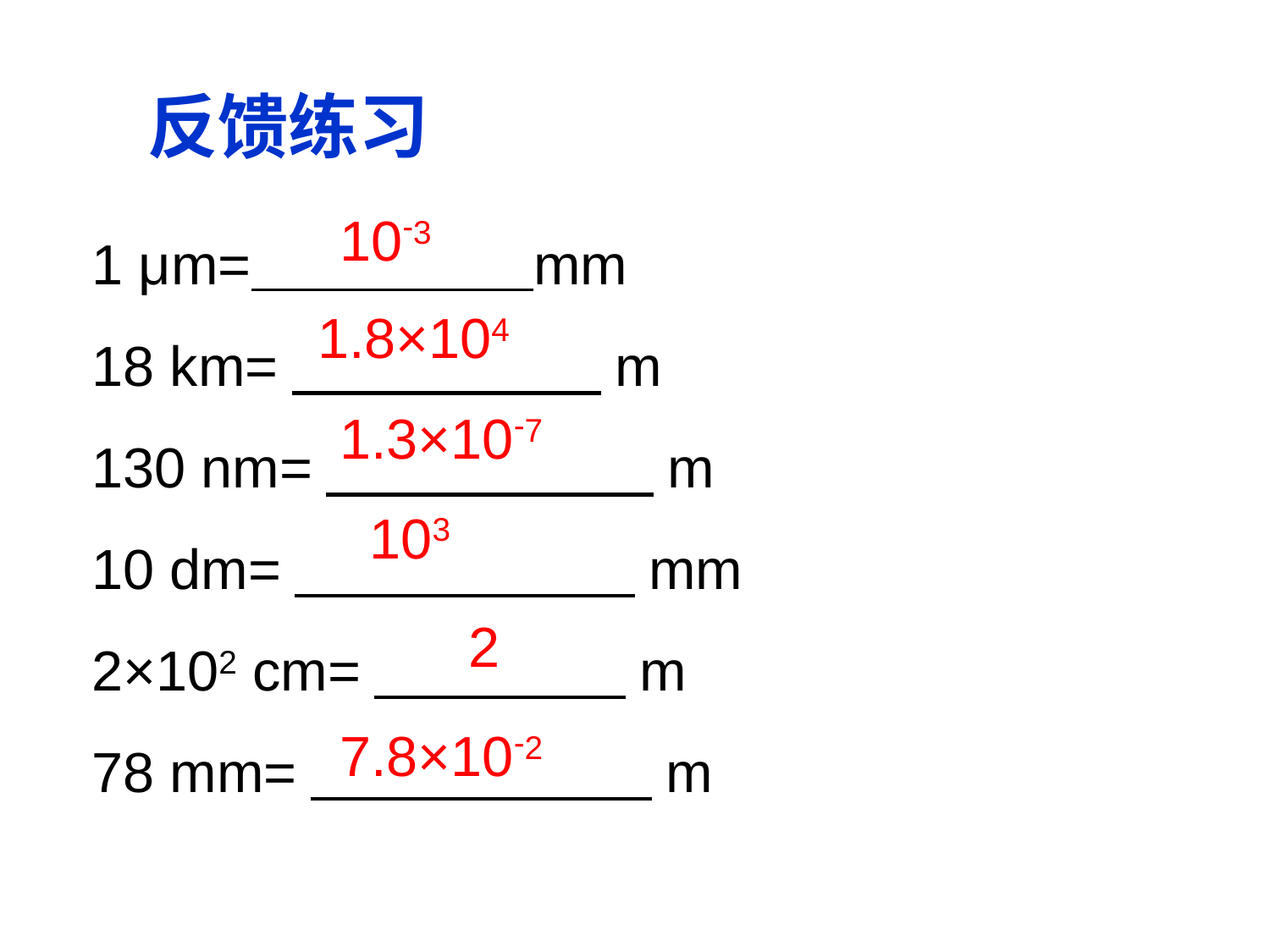

反馈练习
1 μm=                  mm
18 km=　　  　         m
130 nm=　　　　        m
10 dm=　　　　         mm
2×102 cm=　　　　  m
78 mm=　　                  m
10-3
1.8×104
1.3×10-7
103
2
7.8×10-2